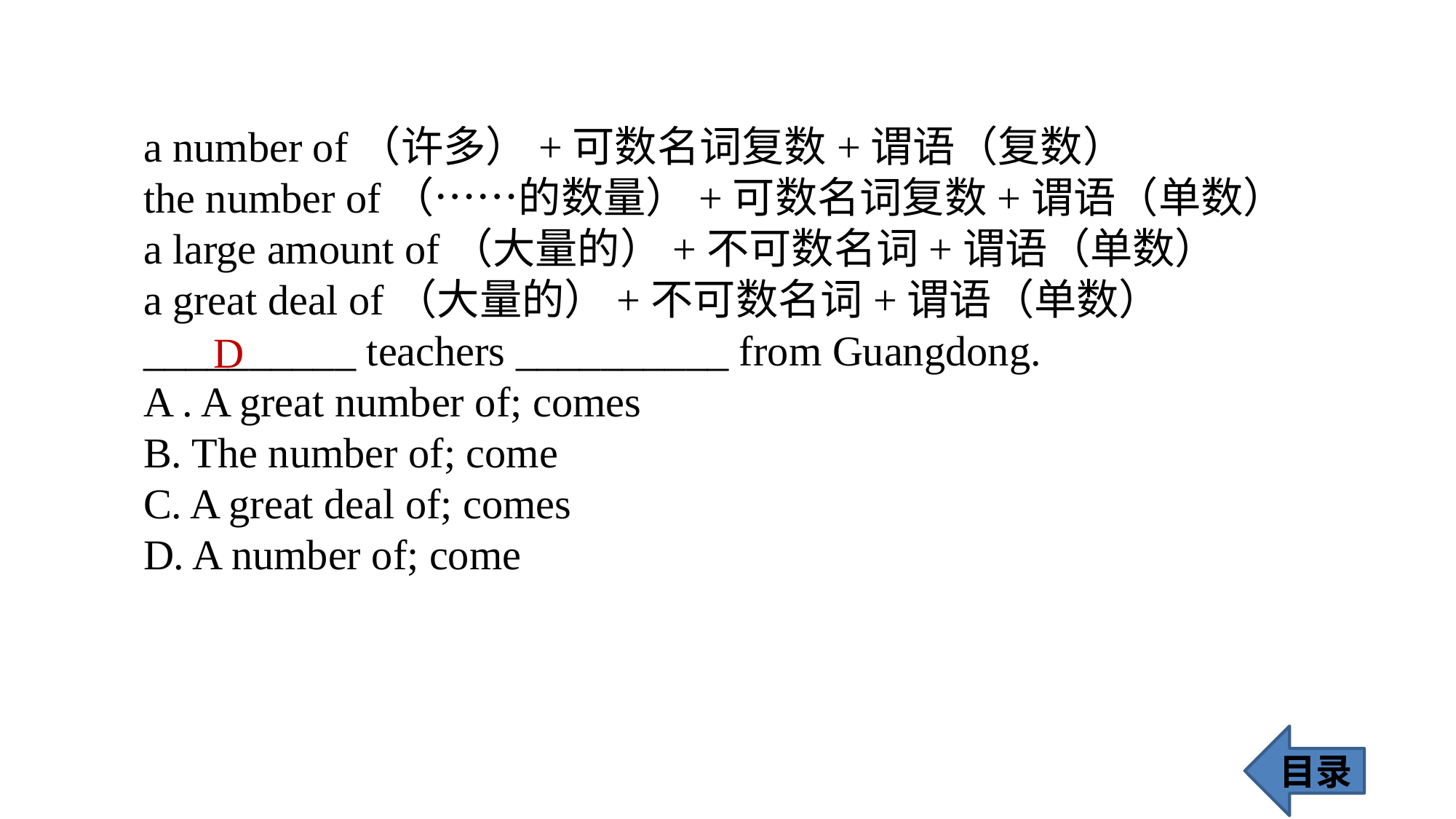

a number of（许多）+可数名词复数+谓语（复数）
the number of（……的数量）+可数名词复数+谓语（单数）
a large amount of（大量的）+不可数名词+谓语（单数）
a great deal of（大量的）+不可数名词+谓语（单数）
__________ teachers __________ from Guangdong.
A . A great number of; comes
B. The number of; come
C. A great deal of; comes
D. A number of; come
D
目录
75